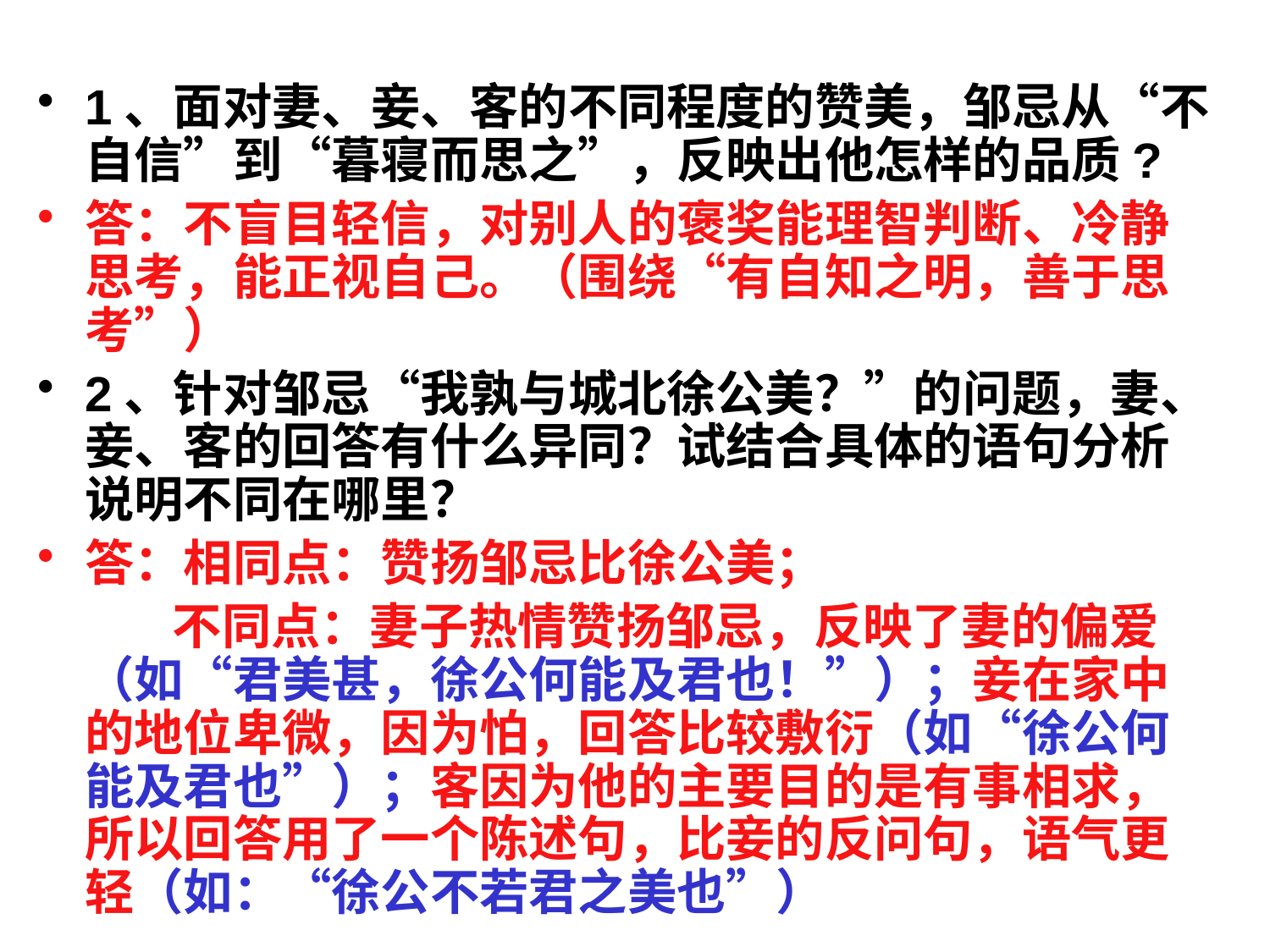

1、面对妻、妾、客的不同程度的赞美，邹忌从“不自信”到“暮寝而思之”，反映出他怎样的品质?
答：不盲目轻信，对别人的褒奖能理智判断、冷静思考，能正视自己。（围绕“有自知之明，善于思考”）
2、针对邹忌“我孰与城北徐公美？”的问题，妻、妾、客的回答有什么异同？试结合具体的语句分析说明不同在哪里？
答：相同点：赞扬邹忌比徐公美；
           不同点：妻子热情赞扬邹忌，反映了妻的偏爱（如“君美甚，徐公何能及君也！”）；妾在家中的地位卑微，因为怕，回答比较敷衍（如“徐公何能及君也”）；客因为他的主要目的是有事相求，所以回答用了一个陈述句，比妾的反问句，语气更轻（如：“徐公不若君之美也”）